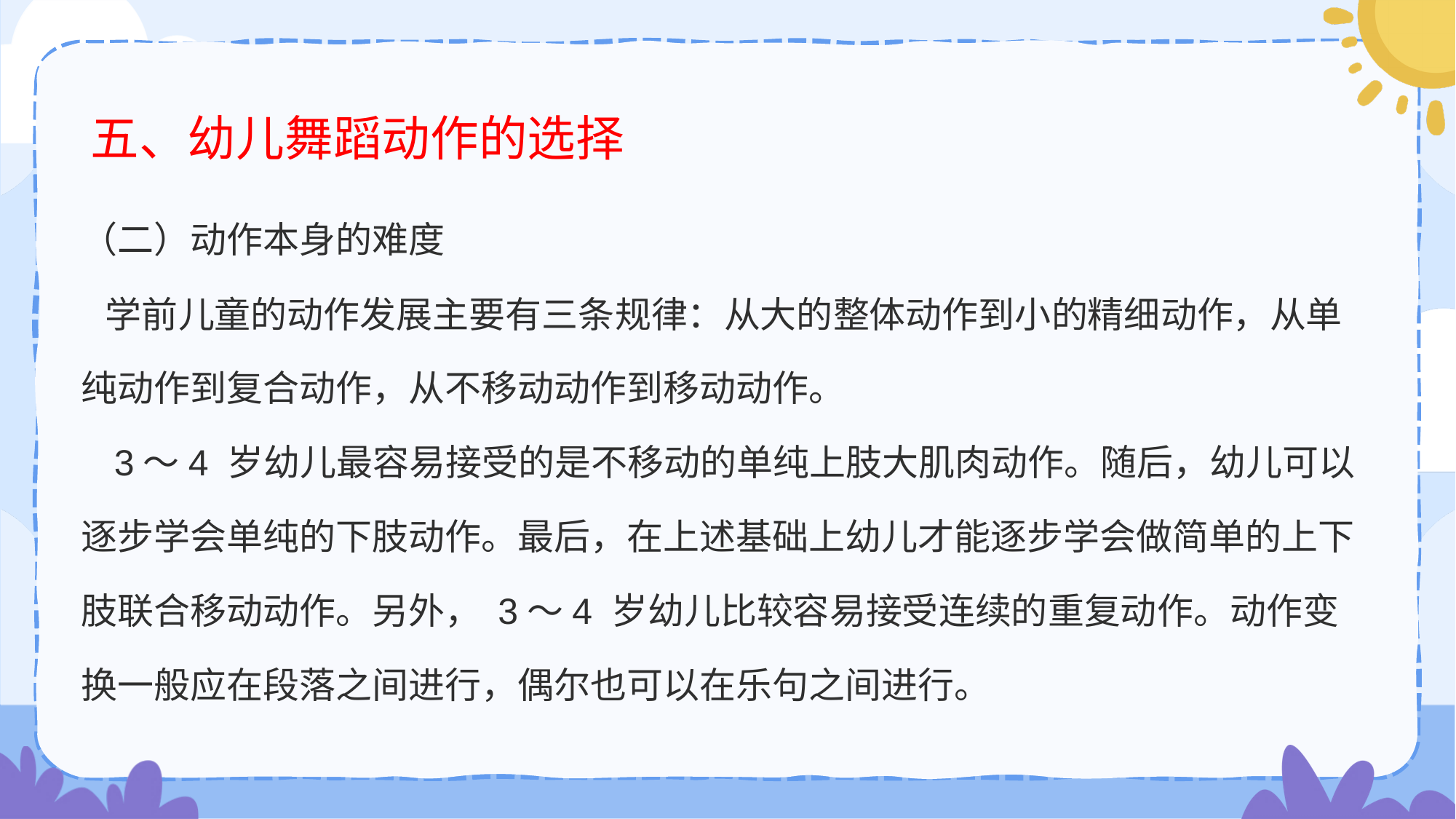

# 五、幼儿舞蹈动作的选择
（二）动作本身的难度
   学前儿童的动作发展主要有三条规律：从大的整体动作到小的精细动作，从单纯动作到复合动作，从不移动动作到移动动作。
   3～4 岁幼儿最容易接受的是不移动的单纯上肢大肌肉动作。随后，幼儿可以逐步学会单纯的下肢动作。最后，在上述基础上幼儿才能逐步学会做简单的上下肢联合移动动作。另外， 3～4 岁幼儿比较容易接受连续的重复动作。动作变换一般应在段落之间进行，偶尔也可以在乐句之间进行。